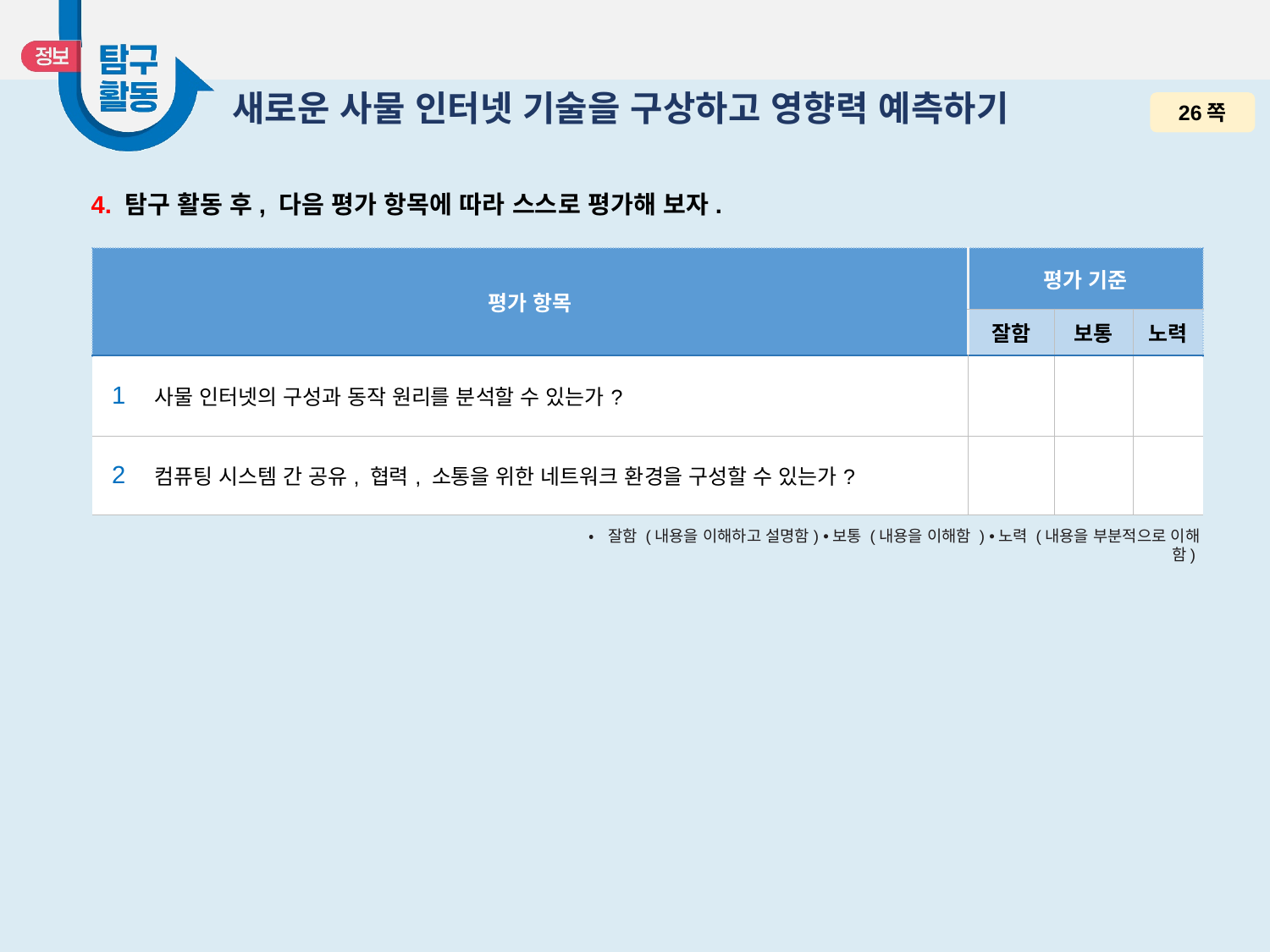

# 새로운 사물 인터넷 기술을 구상하고 영향력 예측하기
26쪽
4. 탐구 활동 후, 다음 평가 항목에 따라 스스로 평가해 보자.
| 평가 항목 |  | 평가 기준 |  |  |
| --- | --- | --- | --- | --- |
|  |  | 잘함 | 보통 | 노력 |
| 1 | 사물 인터넷의 구성과 동작 원리를 분석할 수 있는가? |  |  |  |
| 2 | 컴퓨팅 시스템 간 공유, 협력, 소통을 위한 네트워크 환경을 구성할 수 있는가? |  |  |  |
•잘함 (내용을 이해하고 설명함) •보통 (내용을 이해함 ) •노력 (내용을 부분적으로 이해함)